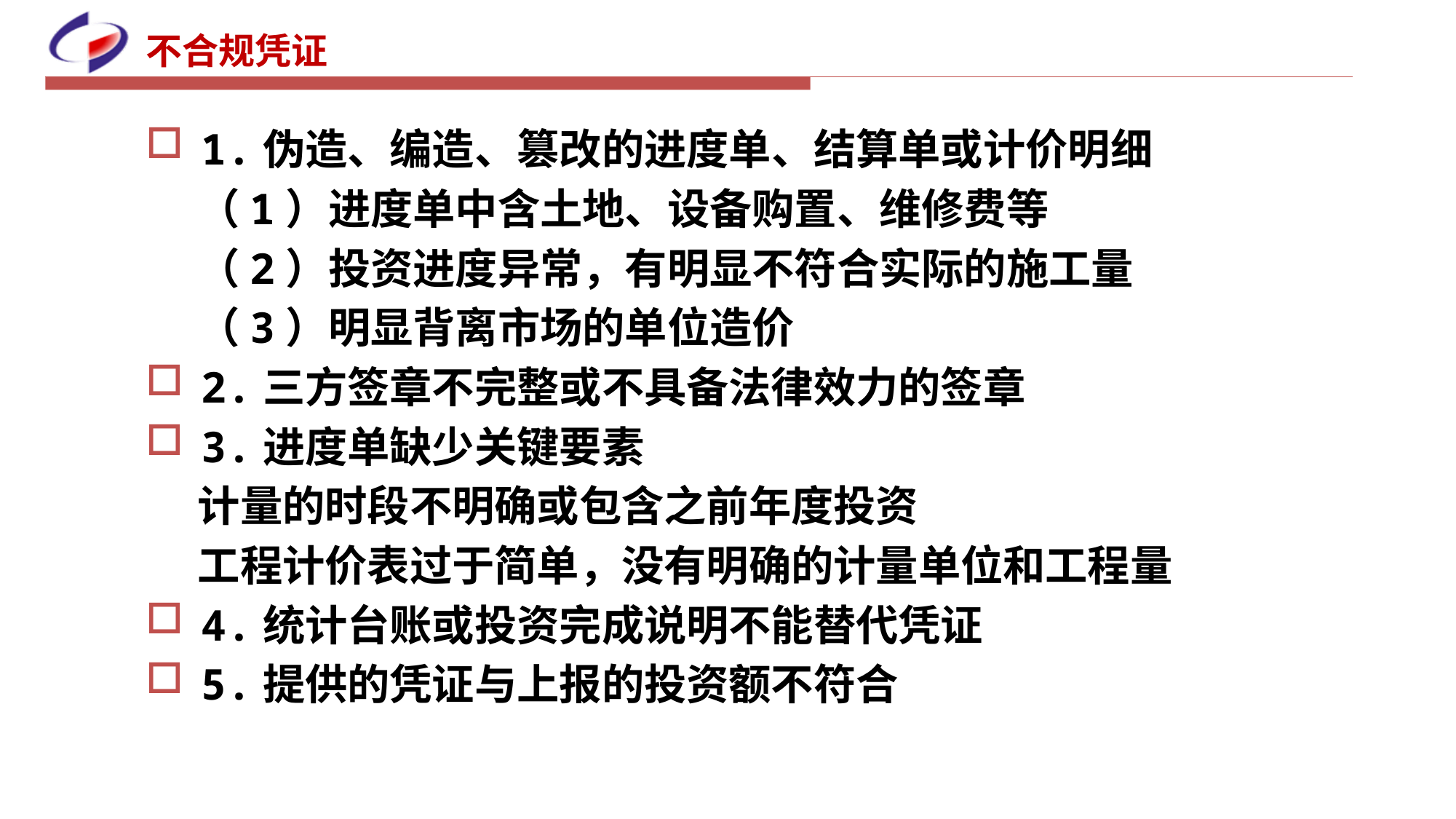

# 不合规凭证
1.伪造、编造、篡改的进度单、结算单或计价明细
（1）进度单中含土地、设备购置、维修费等
（2）投资进度异常，有明显不符合实际的施工量
（3）明显背离市场的单位造价
2.三方签章不完整或不具备法律效力的签章
3.进度单缺少关键要素
计量的时段不明确或包含之前年度投资
工程计价表过于简单，没有明确的计量单位和工程量
4.统计台账或投资完成说明不能替代凭证
5.提供的凭证与上报的投资额不符合